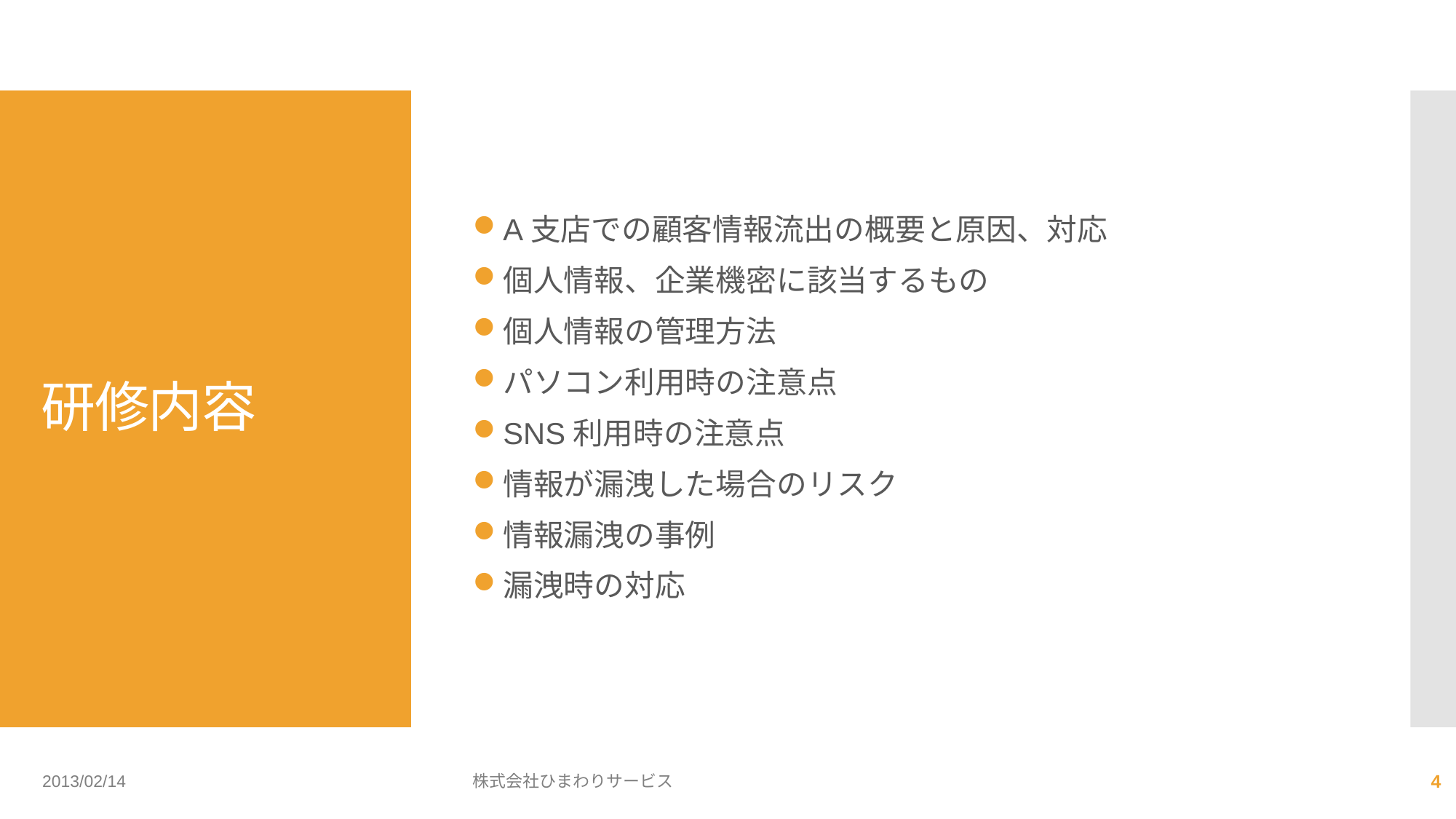

A支店での顧客情報流出の概要と原因、対応
個人情報、企業機密に該当するもの
個人情報の管理方法
パソコン利用時の注意点
SNS利用時の注意点
情報が漏洩した場合のリスク
情報漏洩の事例
漏洩時の対応
# 研修内容
2013/02/14
株式会社ひまわりサービス
4